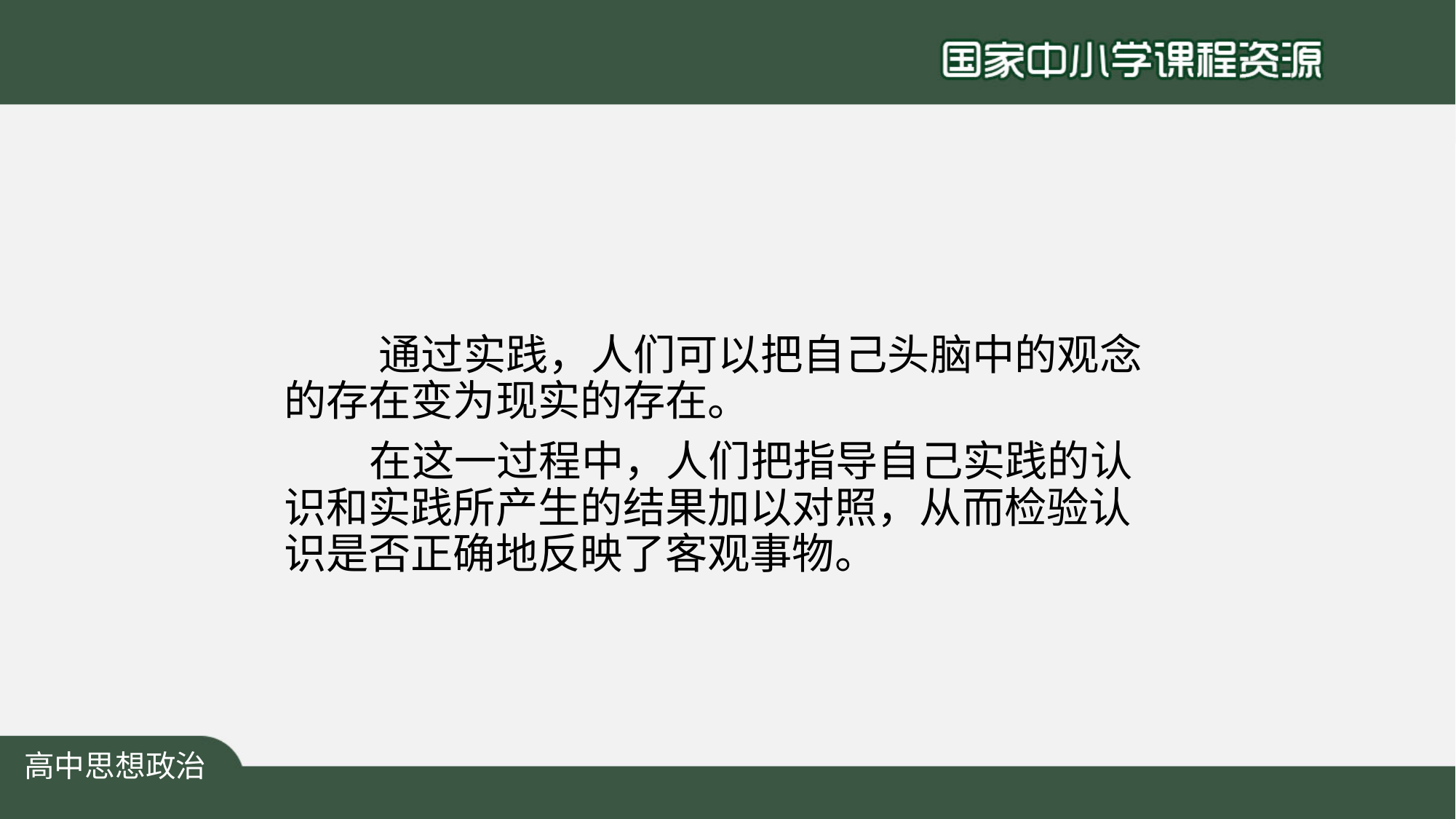

通过实践，人们可以把自己头脑中的观念的存在变为现实的存在。
        在这一过程中，人们把指导自己实践的认识和实践所产生的结果加以对照，从而检验认识是否正确地反映了客观事物。